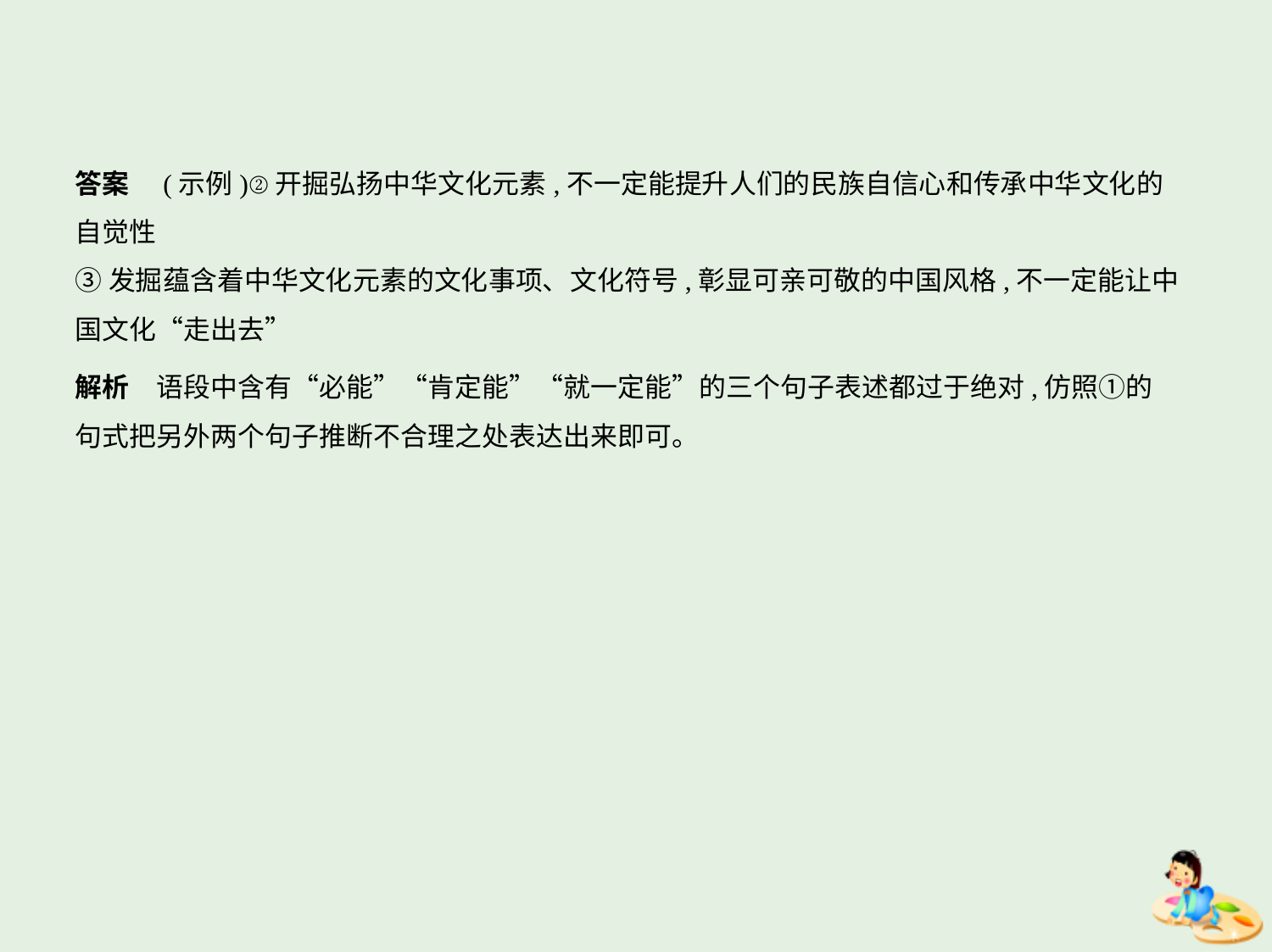

答案　(示例)②开掘弘扬中华文化元素,不一定能提升人们的民族自信心和传承中华文化的
自觉性
③发掘蕴含着中华文化元素的文化事项、文化符号,彰显可亲可敬的中国风格,不一定能让中
国文化“走出去”
解析　语段中含有“必能”“肯定能”“就一定能”的三个句子表述都过于绝对,仿照①的
句式把另外两个句子推断不合理之处表达出来即可。